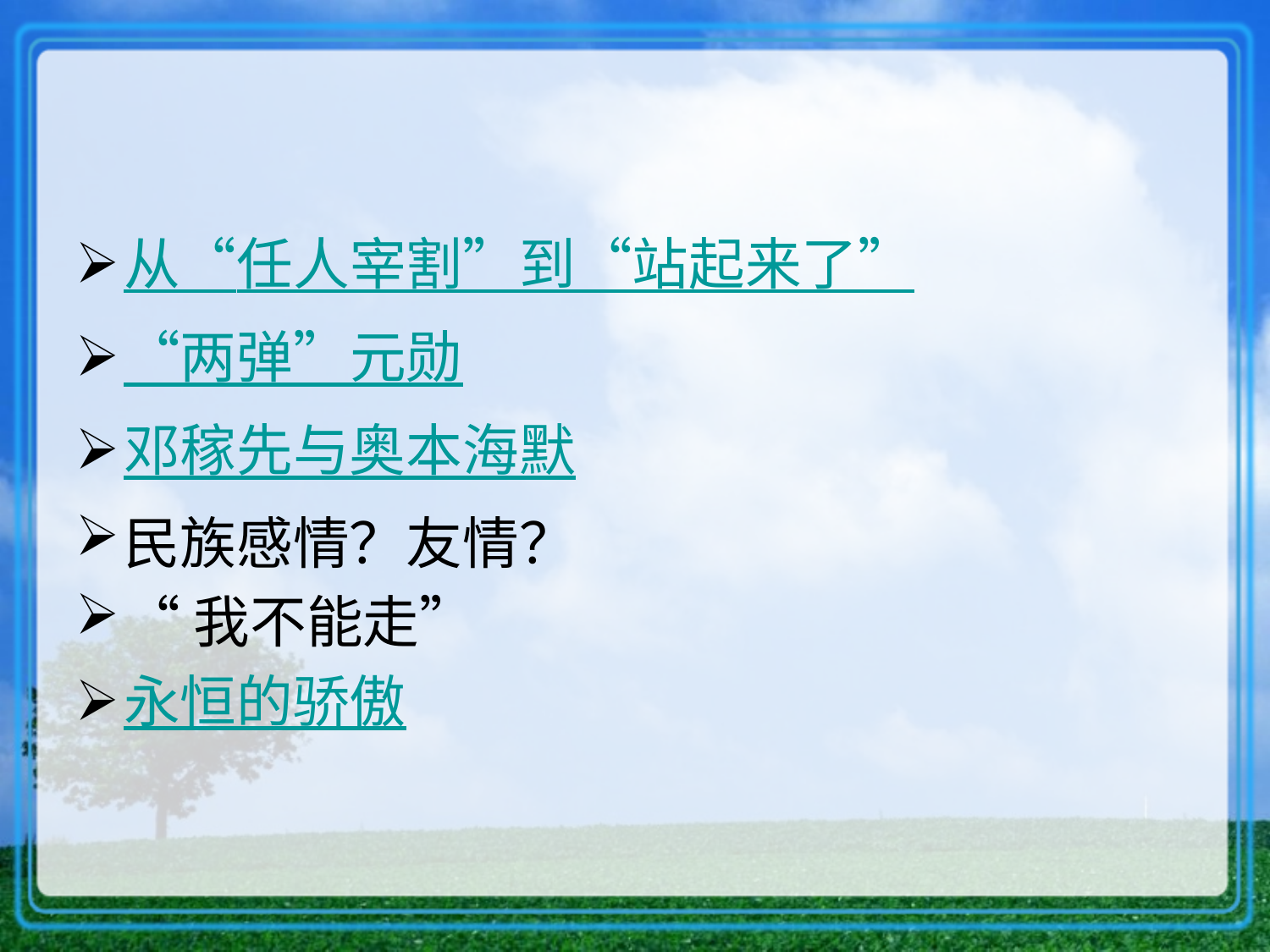

#
从“任人宰割”到“站起来了”
“两弹”元勋
邓稼先与奥本海默
民族感情？友情？
“我不能走”
永恒的骄傲